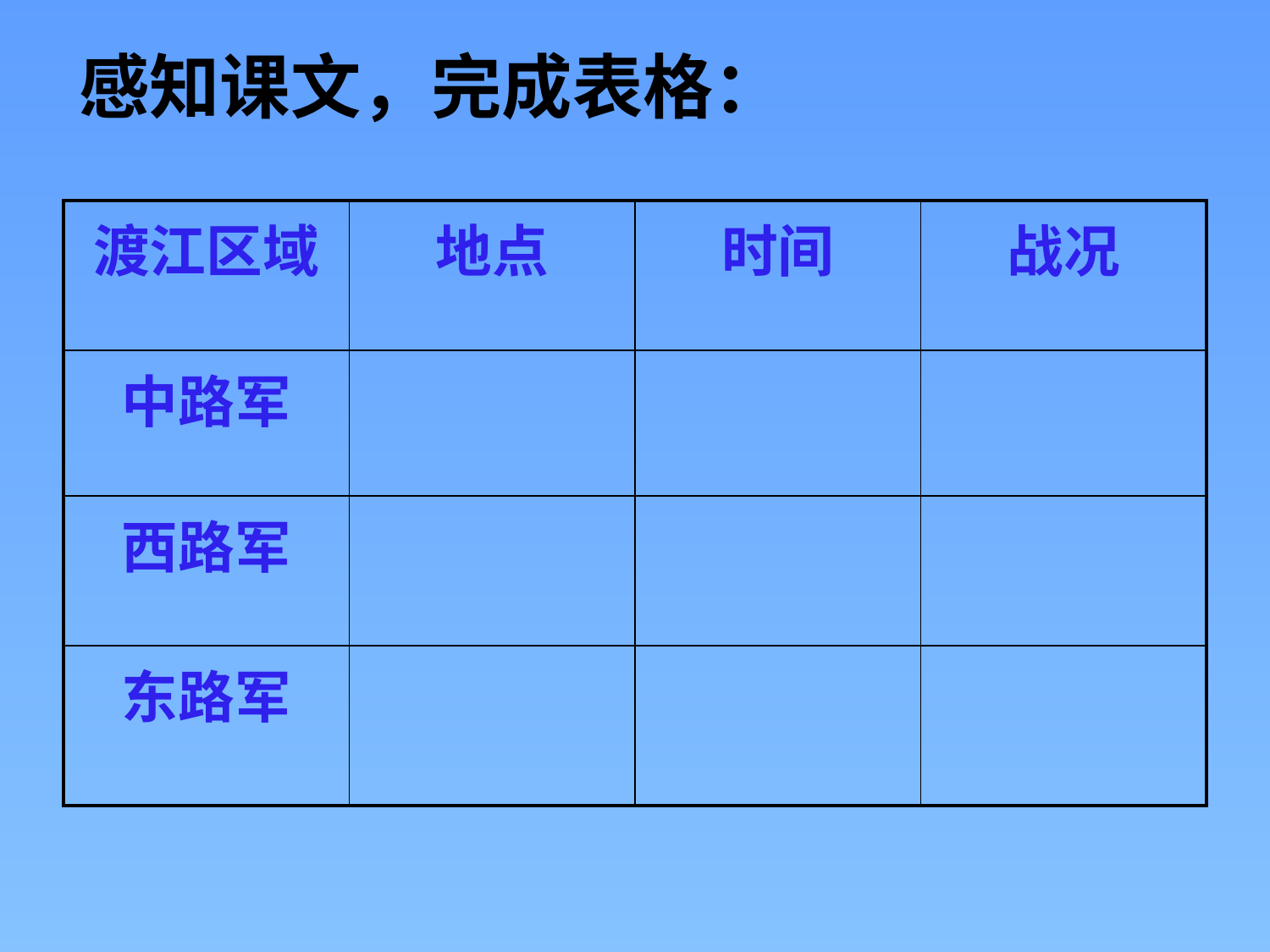

感知课文，完成表格：
| 渡江区域 | 地点 | 时间 | 战况 |
| --- | --- | --- | --- |
| 中路军 |  |  |  |
| 西路军 |  |  |  |
| 东路军 |  |  |  |